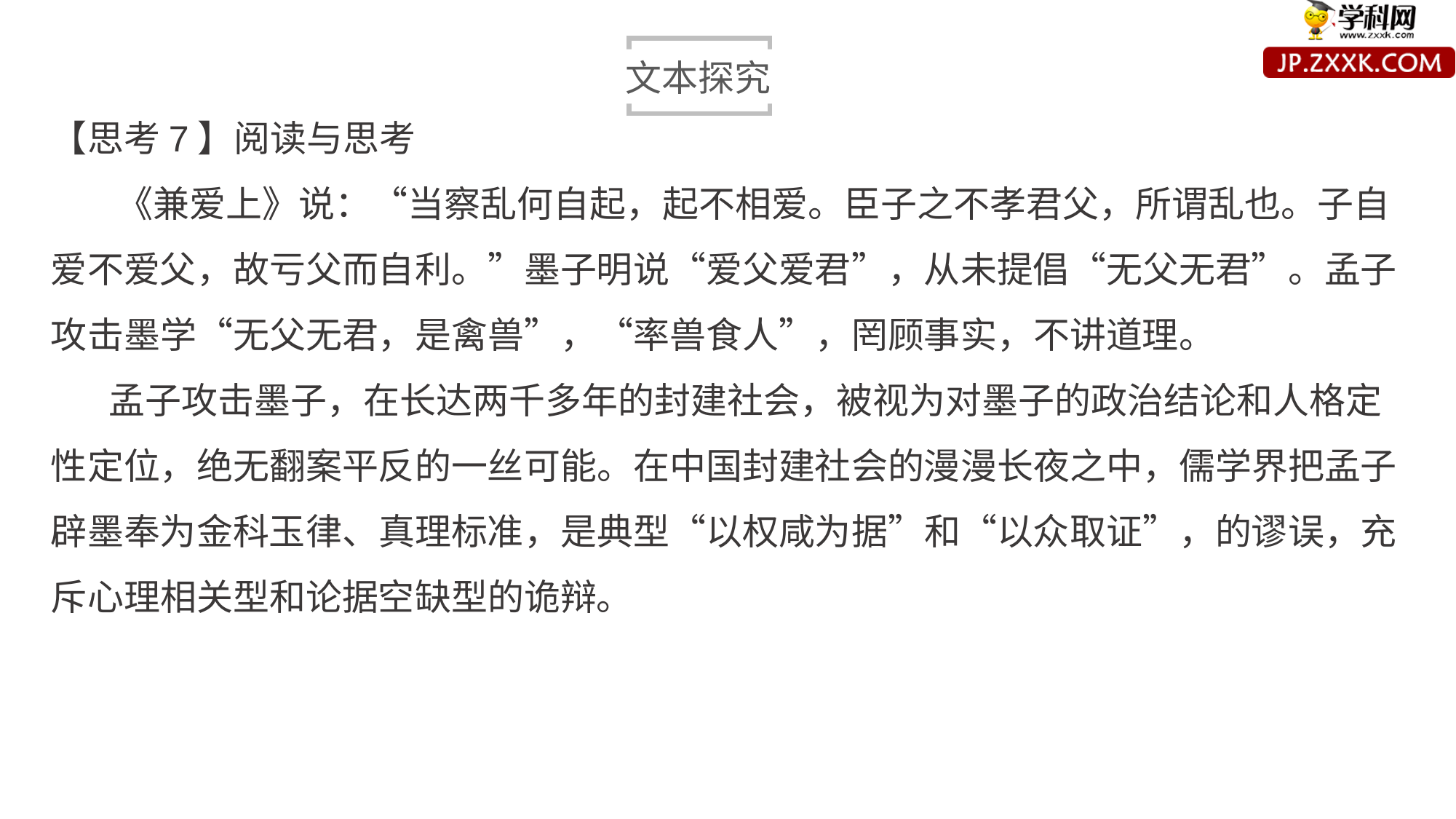

文本探究
【思考7】阅读与思考
       《兼爱上》说：“当察乱何自起，起不相爱。臣子之不孝君父，所谓乱也。子自爱不爱父，故亏父而自利。”墨子明说“爱父爱君”，从未提倡“无父无君”。孟子攻击墨学“无父无君，是禽兽”，“率兽食人”，罔顾事实，不讲道理。
      孟子攻击墨子，在长达两千多年的封建社会，被视为对墨子的政治结论和人格定性定位，绝无翻案平反的一丝可能。在中国封建社会的漫漫长夜之中，儒学界把孟子辟墨奉为金科玉律、真理标准，是典型“以权咸为据”和“以众取证”，的谬误，充斥心理相关型和论据空缺型的诡辩。